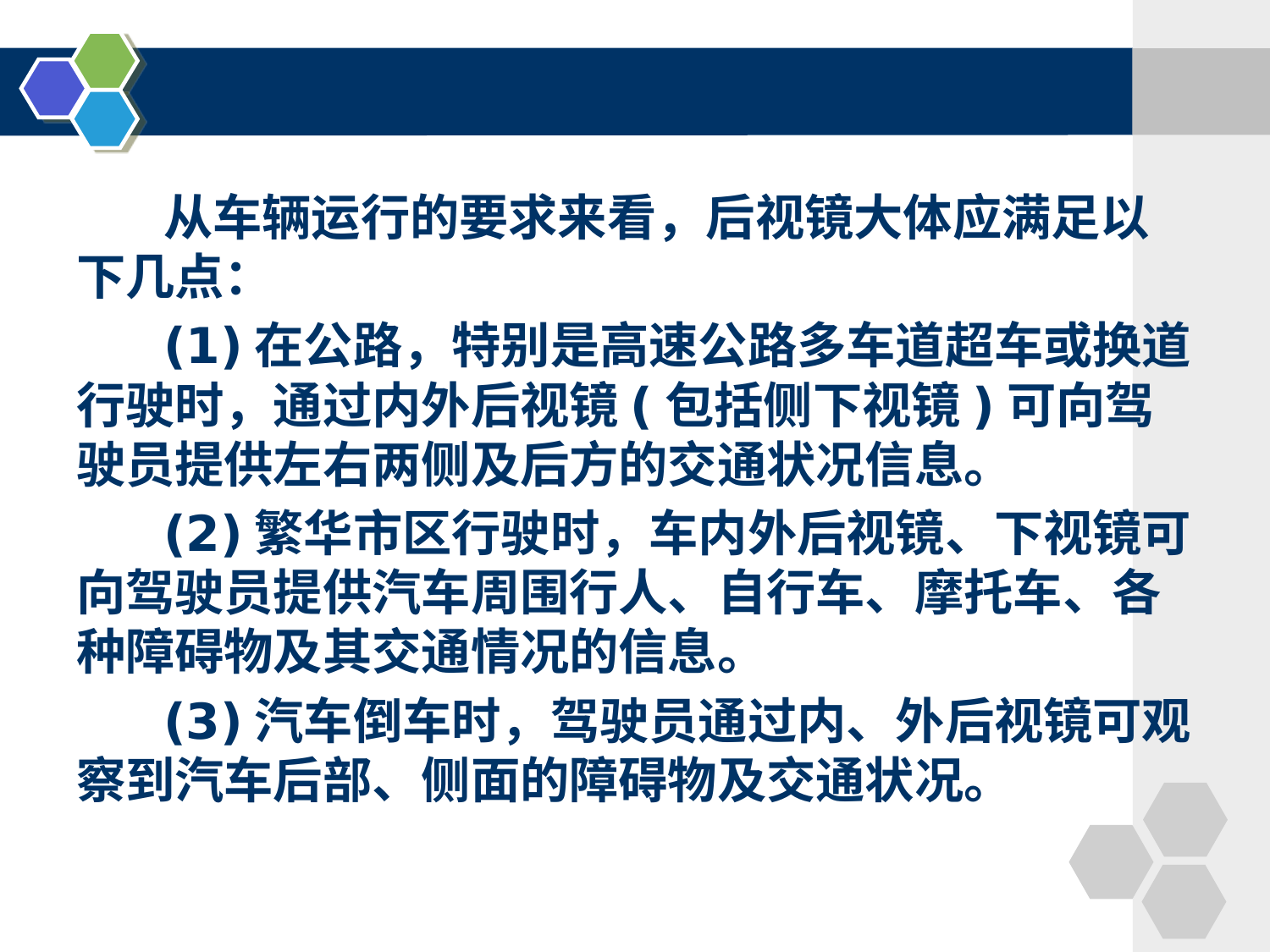

从车辆运行的要求来看，后视镜大体应满足以下几点：
(1)在公路，特别是高速公路多车道超车或换道行驶时，通过内外后视镜(包括侧下视镜)可向驾驶员提供左右两侧及后方的交通状况信息。
(2)繁华市区行驶时，车内外后视镜、下视镜可向驾驶员提供汽车周围行人、自行车、摩托车、各种障碍物及其交通情况的信息。
(3)汽车倒车时，驾驶员通过内、外后视镜可观察到汽车后部、侧面的障碍物及交通状况。